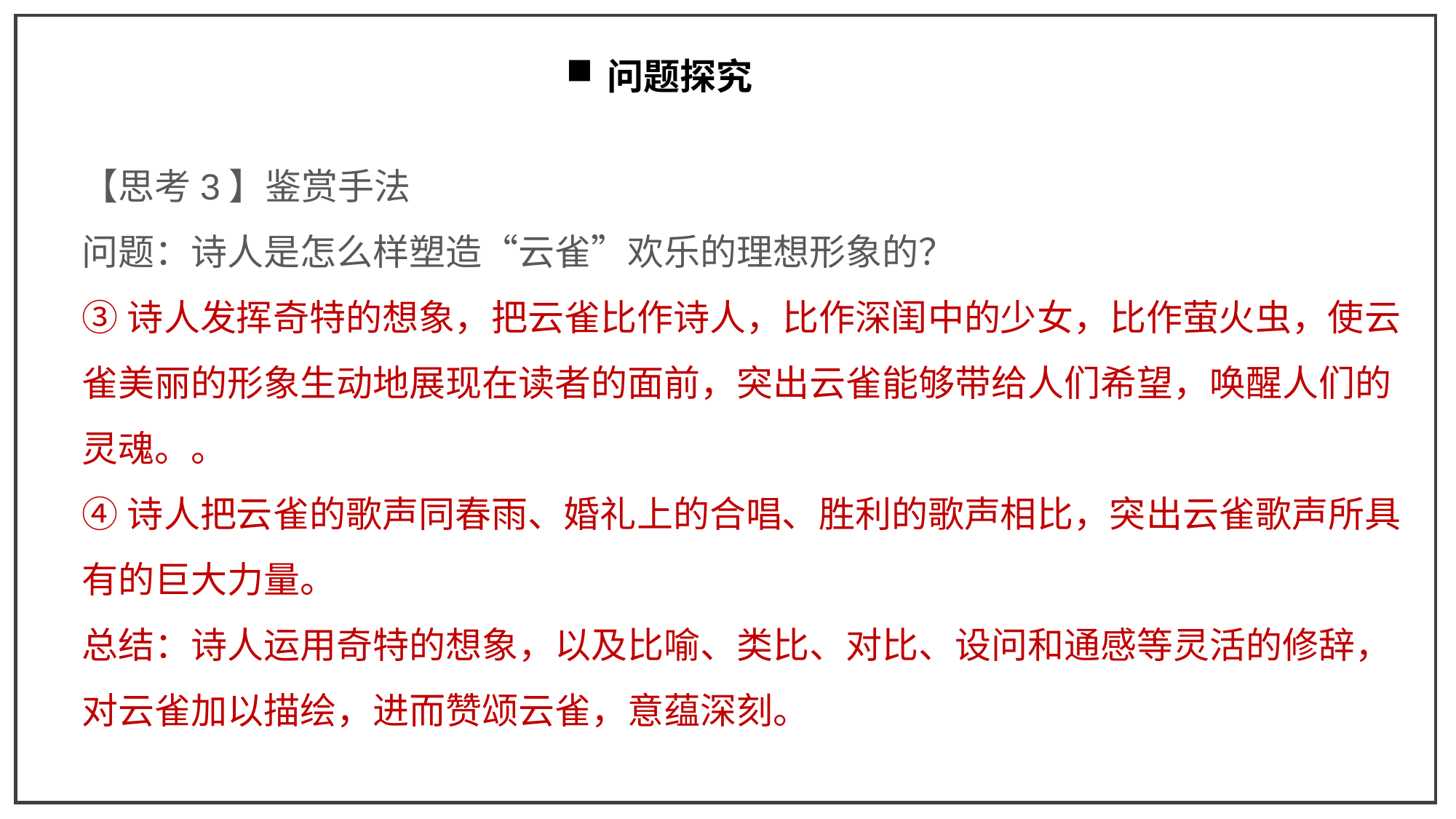

问题探究
【思考3】鉴赏手法
问题：诗人是怎么样塑造“云雀”欢乐的理想形象的？
③诗人发挥奇特的想象，把云雀比作诗人，比作深闺中的少女，比作萤火虫，使云雀美丽的形象生动地展现在读者的面前，突出云雀能够带给人们希望，唤醒人们的灵魂。。
④诗人把云雀的歌声同春雨、婚礼上的合唱、胜利的歌声相比，突出云雀歌声所具有的巨大力量。
总结：诗人运用奇特的想象，以及比喻、类比、对比、设问和通感等灵活的修辞，对云雀加以描绘，进而赞颂云雀，意蕴深刻。